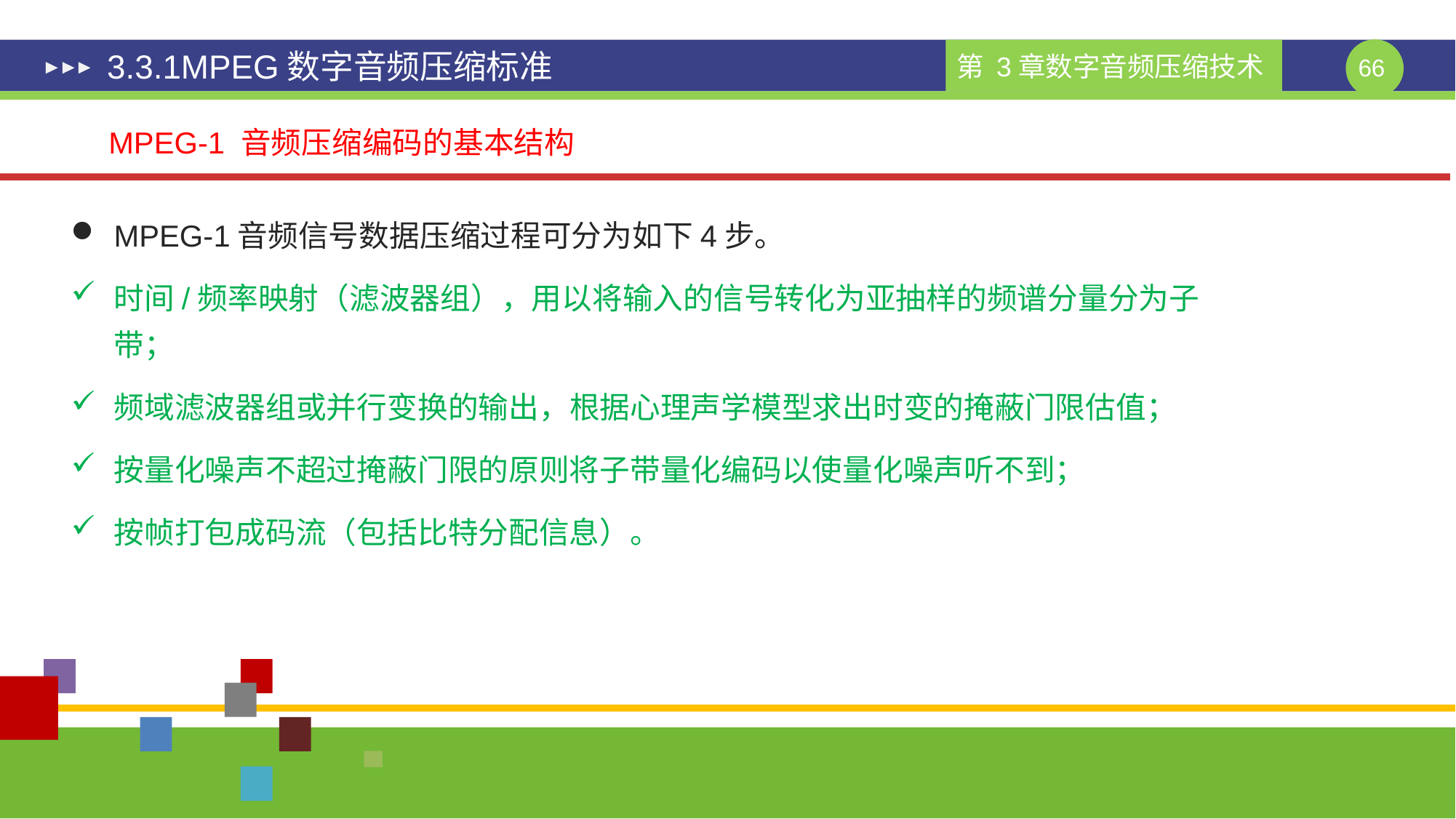

# 3.3.1MPEG数字音频压缩标准
MPEG-1 音频压缩编码的基本结构

MPEG-1音频信号数据压缩过程可分为如下4步。
时间/频率映射（滤波器组），用以将输入的信号转化为亚抽样的频谱分量分为子带；
频域滤波器组或并行变换的输出，根据心理声学模型求出时变的掩蔽门限估值；
按量化噪声不超过掩蔽门限的原则将子带量化编码以使量化噪声听不到；
按帧打包成码流（包括比特分配信息）。